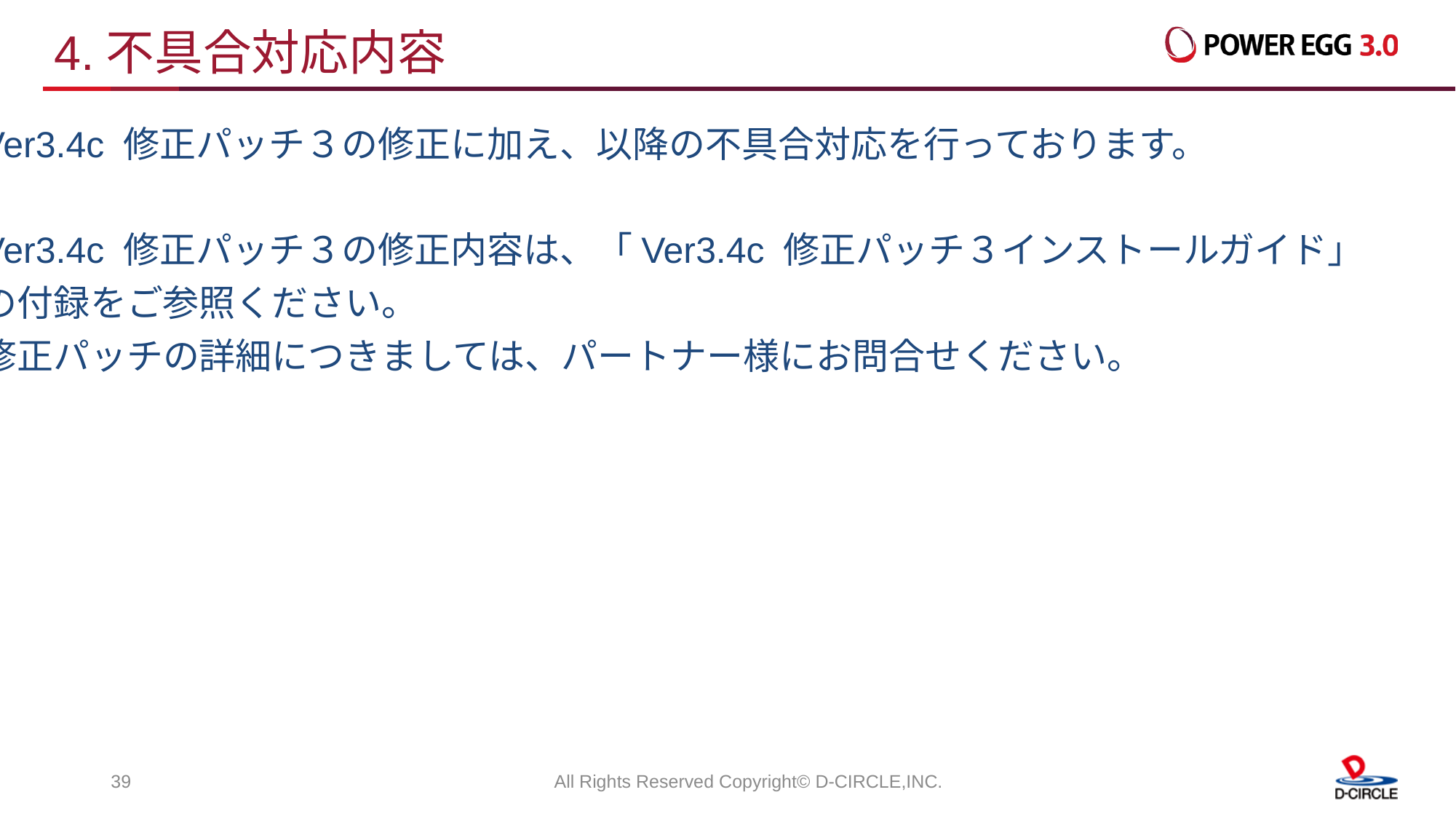

# 4.不具合対応内容
Ver3.4c 修正パッチ３の修正に加え、以降の不具合対応を行っております。

Ver3.4c 修正パッチ３の修正内容は、「Ver3.4c 修正パッチ３インストールガイド」
の付録をご参照ください。
修正パッチの詳細につきましては、パートナー様にお問合せください。
39
All Rights Reserved Copyright© D-CIRCLE,INC.